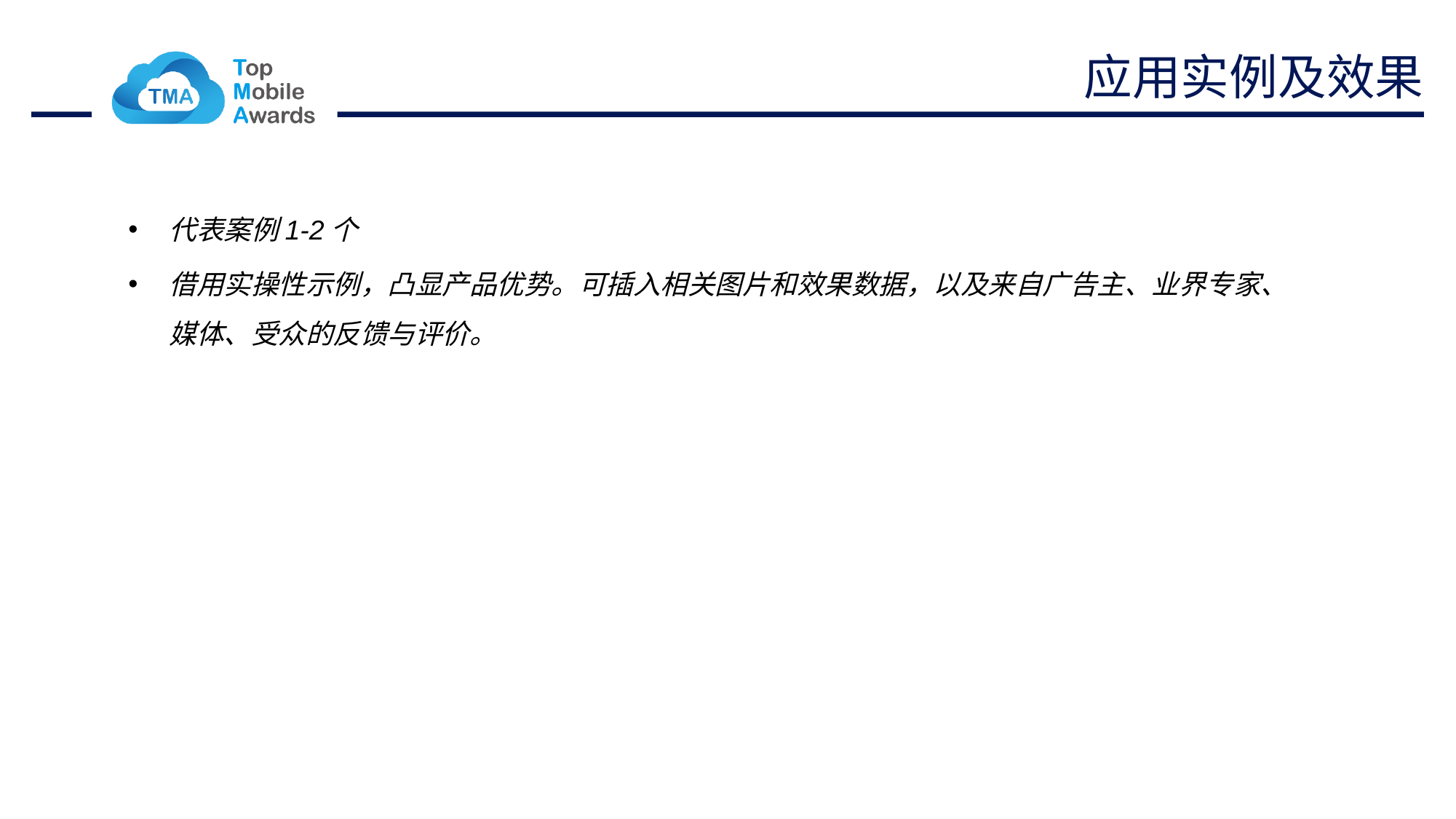

代表案例1-2个
借用实操性示例，凸显产品优势。可插入相关图片和效果数据，以及来自广告主、业界专家、媒体、受众的反馈与评价。